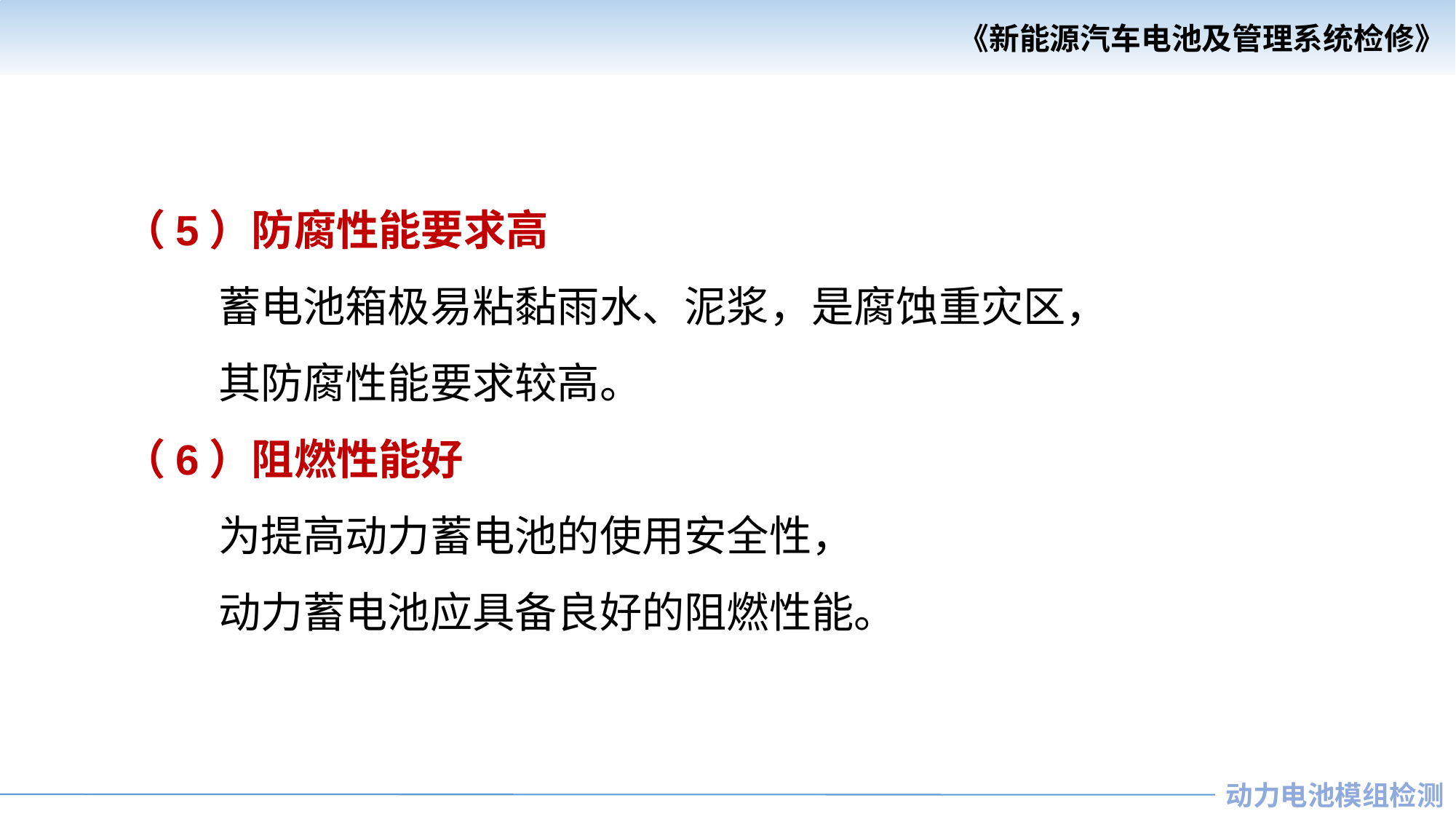

（5）防腐性能要求高
         蓄电池箱极易粘黏雨水、泥浆，是腐蚀重灾区，
         其防腐性能要求较高。
（6）阻燃性能好
         为提高动力蓄电池的使用安全性，
         动力蓄电池应具备良好的阻燃性能。